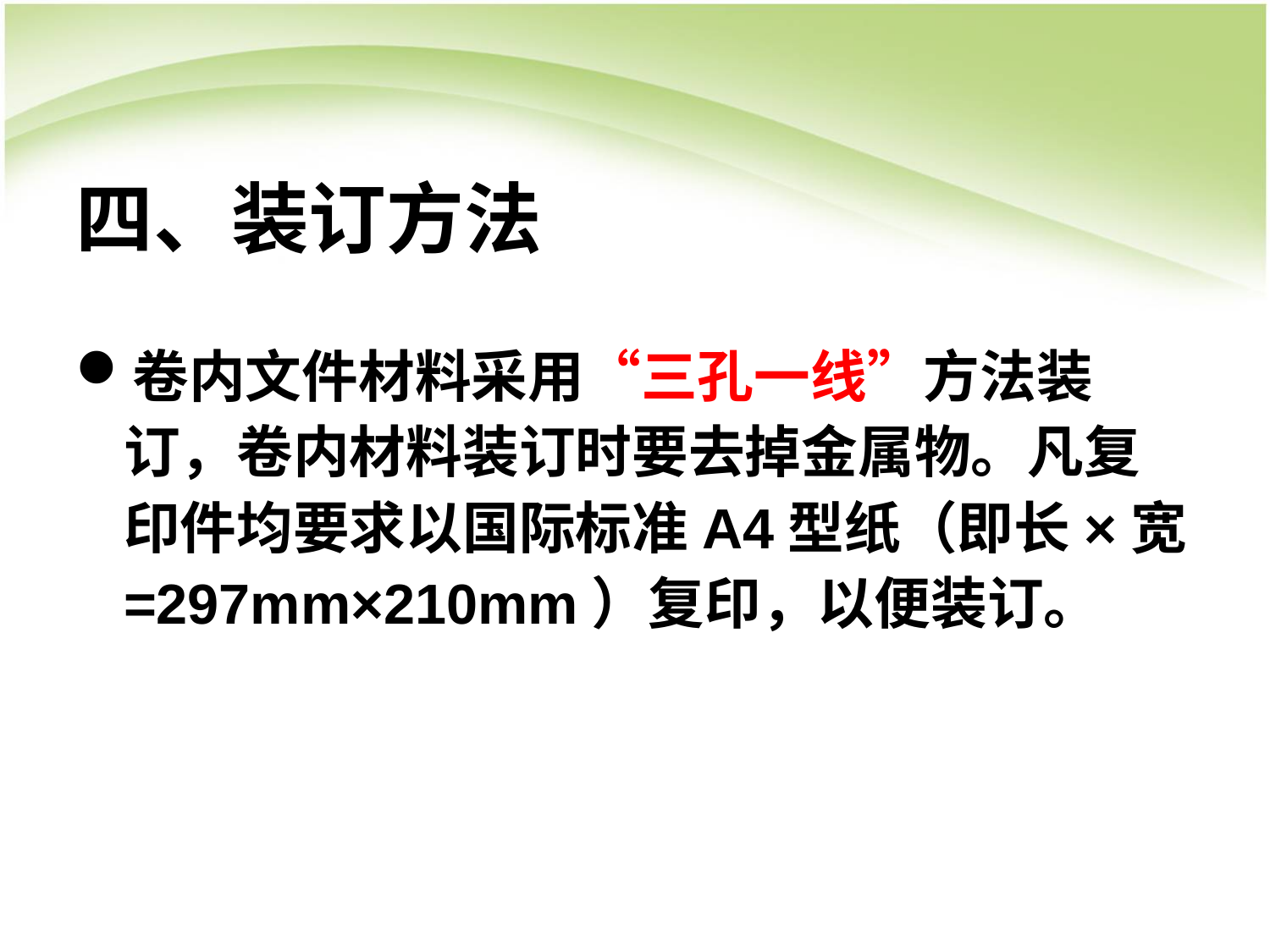

# 四、装订方法
卷内文件材料采用“三孔一线”方法装订，卷内材料装订时要去掉金属物。凡复印件均要求以国际标准A4型纸（即长×宽=297mm×210mm）复印，以便装订。